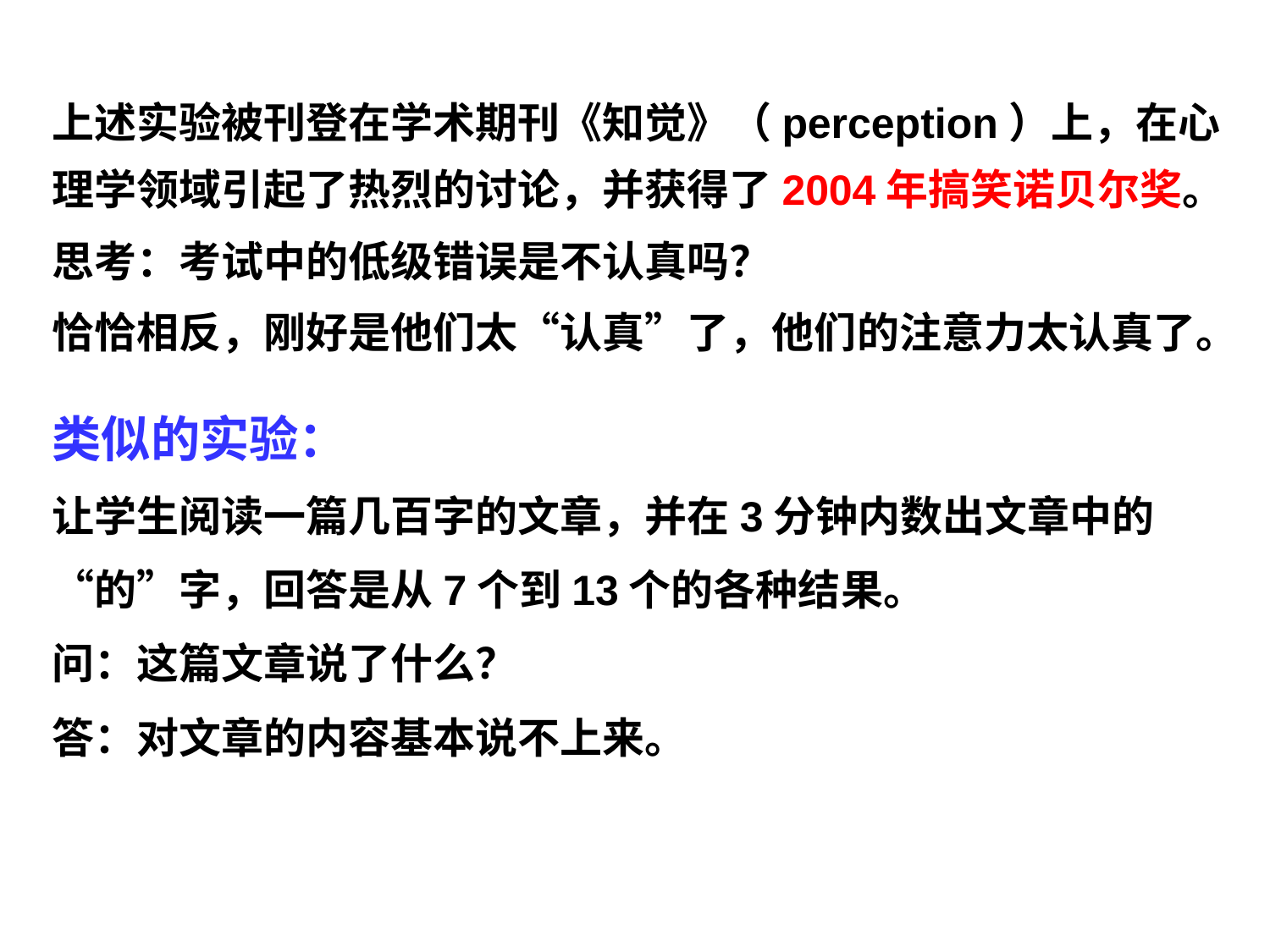

上述实验被刊登在学术期刊《知觉》（perception）上，在心理学领域引起了热烈的讨论，并获得了2004年搞笑诺贝尔奖。
思考：考试中的低级错误是不认真吗？
恰恰相反，刚好是他们太“认真”了，他们的注意力太认真了。

类似的实验：
让学生阅读一篇几百字的文章，并在3分钟内数出文章中的“的”字，回答是从7个到13个的各种结果。
问：这篇文章说了什么？
答：对文章的内容基本说不上来。